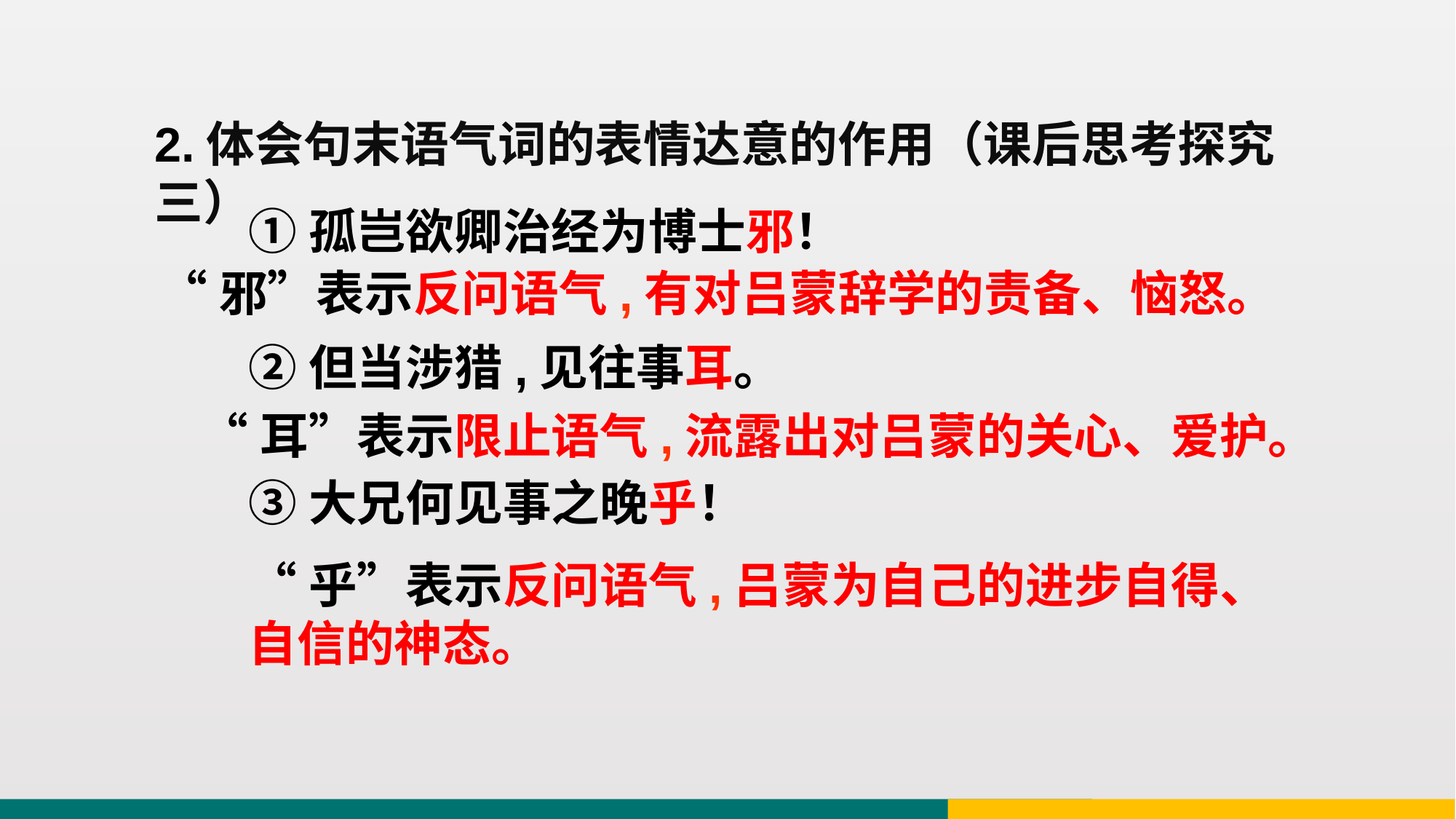

2.体会句末语气词的表情达意的作用（课后思考探究三）
①孤岂欲卿治经为博士邪！

②但当涉猎,见往事耳。

③大兄何见事之晚乎！
“邪”表示反问语气,有对吕蒙辞学的责备、恼怒。
“耳”表示限止语气,流露出对吕蒙的关心、爱护。
“乎”表示反问语气,吕蒙为自己的进步自得、自信的神态。